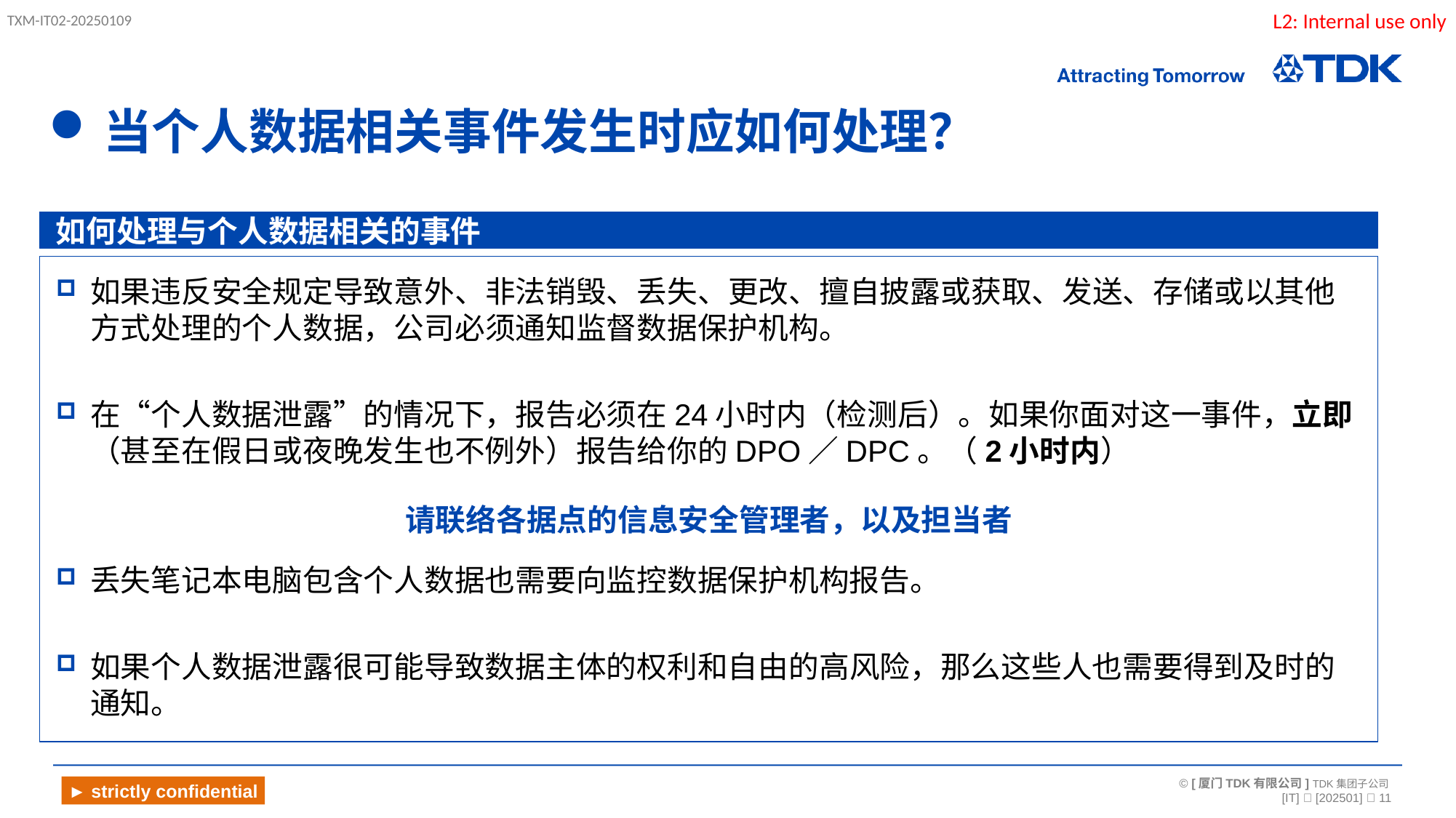

当个人数据相关事件发生时应如何处理？
如何处理与个人数据相关的事件
如果违反安全规定导致意外、非法销毁、丢失、更改、擅自披露或获取、发送、存储或以其他方式处理的个人数据，公司必须通知监督数据保护机构。

在“个人数据泄露”的情况下，报告必须在24小时内（检测后）。如果你面对这一事件，立即（甚至在假日或夜晚发生也不例外）报告给你的DPO／DPC。（2小时内）

丢失笔记本电脑包含个人数据也需要向监控数据保护机构报告。

如果个人数据泄露很可能导致数据主体的权利和自由的高风险，那么这些人也需要得到及时的通知。
请联络各据点的信息安全管理者，以及担当者